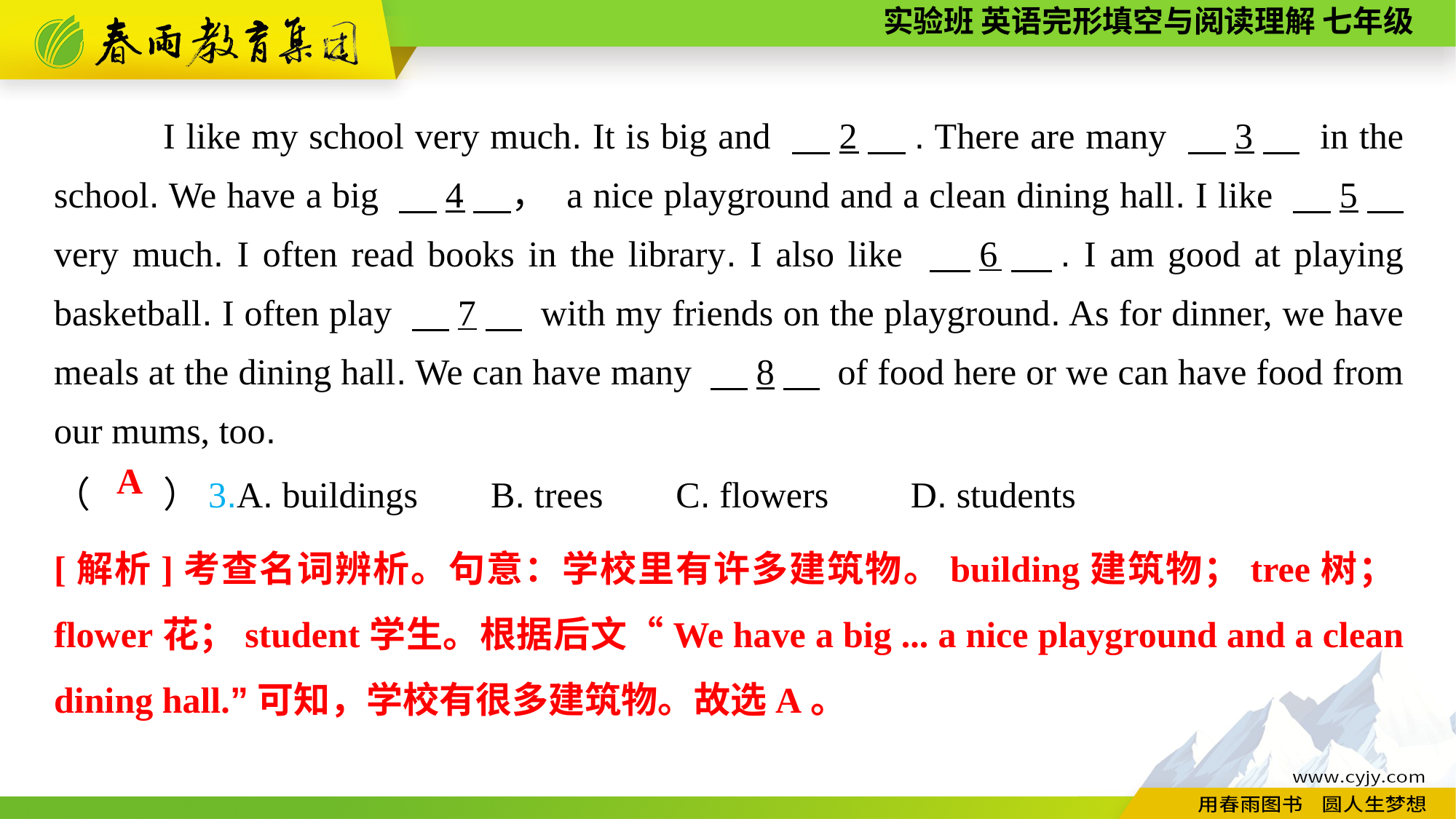

I like my school very much. It is big and 　2　. There are many 　3　 in the school. We have a big 　4　， a nice playground and a clean dining hall. I like 　5　 very much. I often read books in the library. I also like 　6　. I am good at playing basketball. I often play 　7　 with my friends on the playground. As for dinner, we have meals at the dining hall. We can have many 　8　 of food here or we can have food from our mums, too.
（　　）3.A. buildings	B. trees        C. flowers         D. students
A
[解析]考查名词辨析。句意：学校里有许多建筑物。building建筑物；tree树；flower花；student学生。根据后文“We have a big ... a nice playground and a clean dining hall.”可知，学校有很多建筑物。故选A。